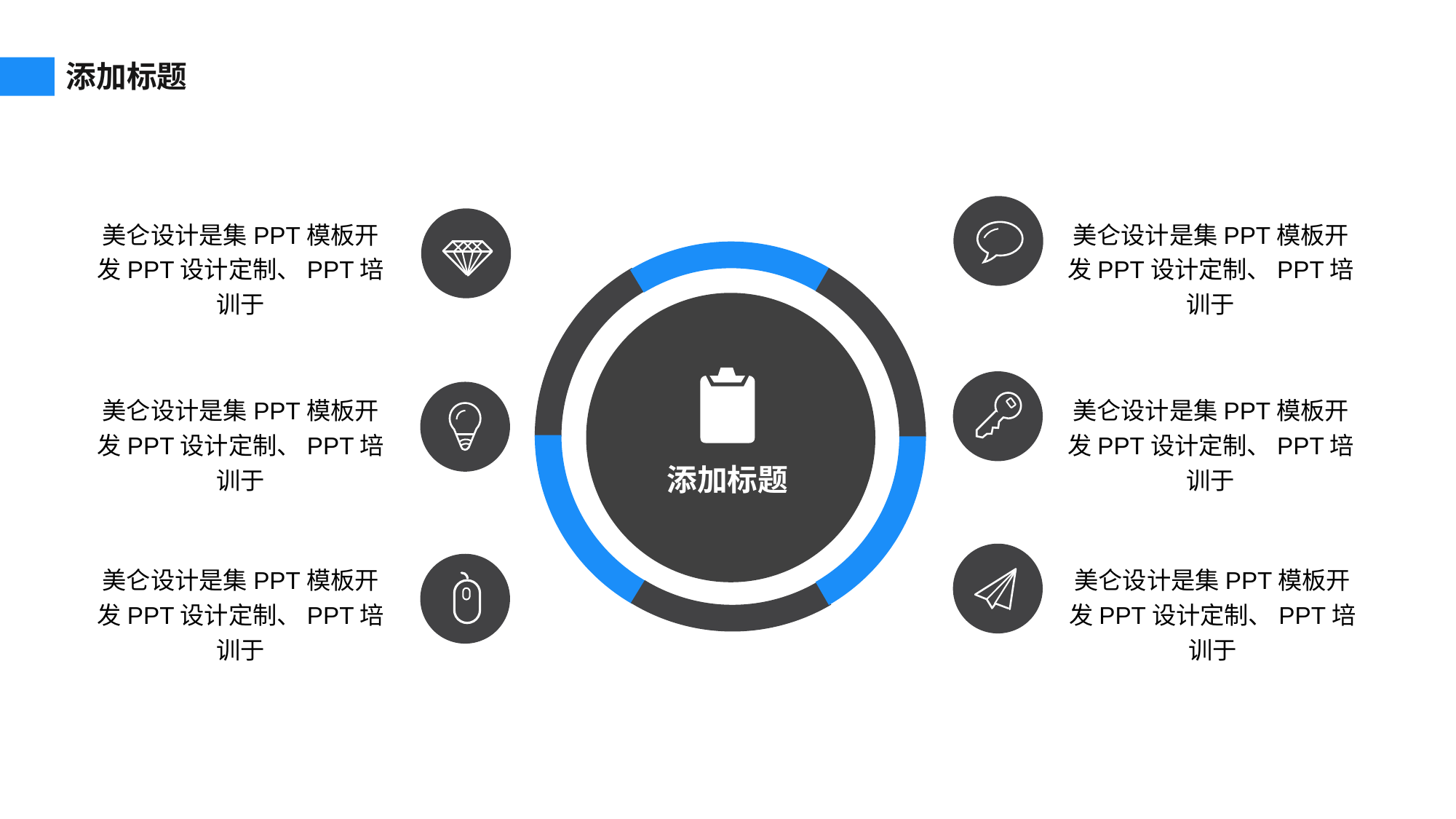

添加标题

美仑设计是集PPT模板开发PPT设计定制、PPT培训于

美仑设计是集PPT模板开发PPT设计定制、PPT培训于

美仑设计是集PPT模板开发PPT设计定制、PPT培训于
美仑设计是集PPT模板开发PPT设计定制、PPT培训于

添加标题

美仑设计是集PPT模板开发PPT设计定制、PPT培训于
美仑设计是集PPT模板开发PPT设计定制、PPT培训于